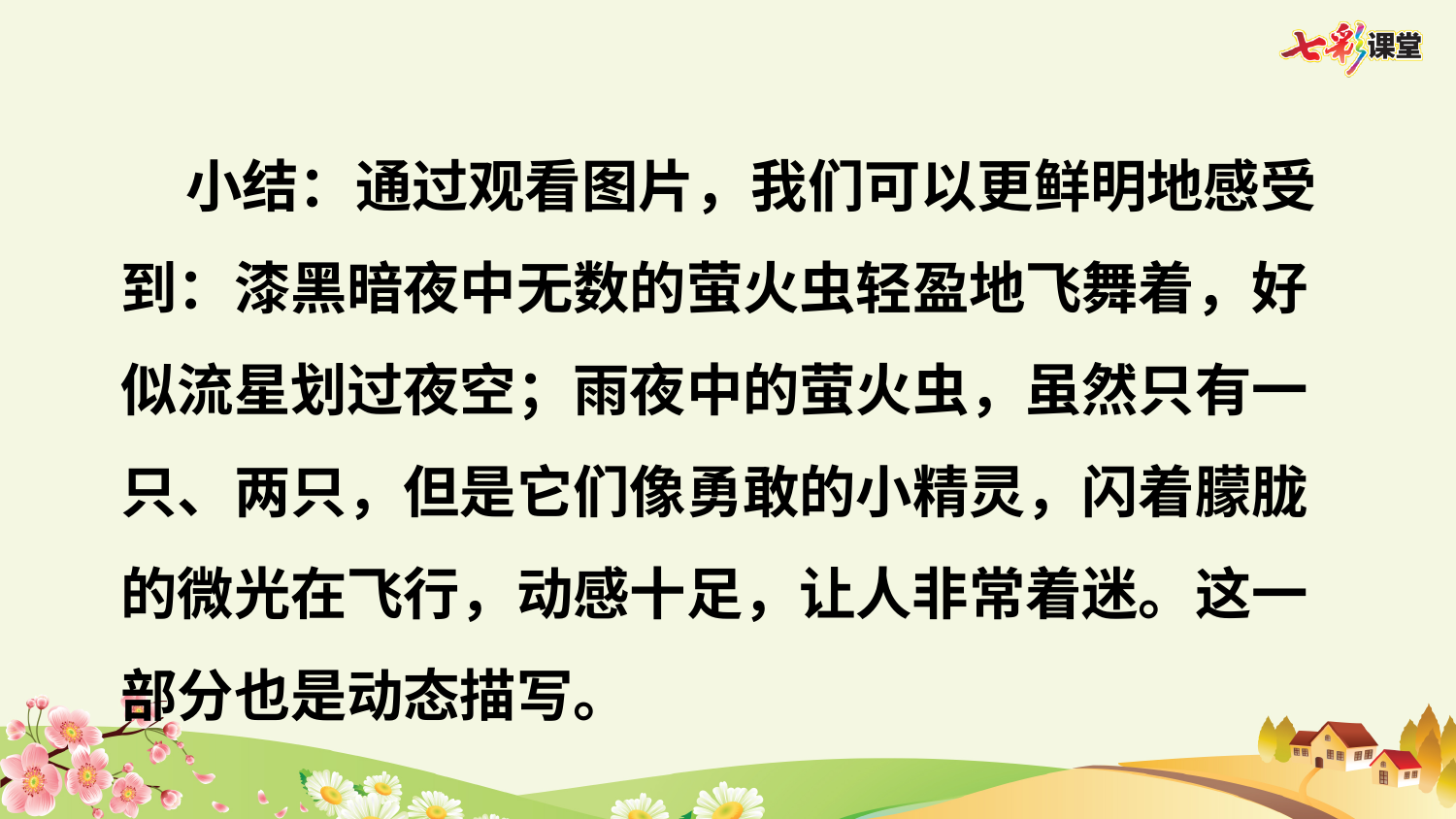

小结：通过观看图片，我们可以更鲜明地感受到：漆黑暗夜中无数的萤火虫轻盈地飞舞着，好似流星划过夜空；雨夜中的萤火虫，虽然只有一只、两只，但是它们像勇敢的小精灵，闪着朦胧的微光在飞行，动感十足，让人非常着迷。这一部分也是动态描写。